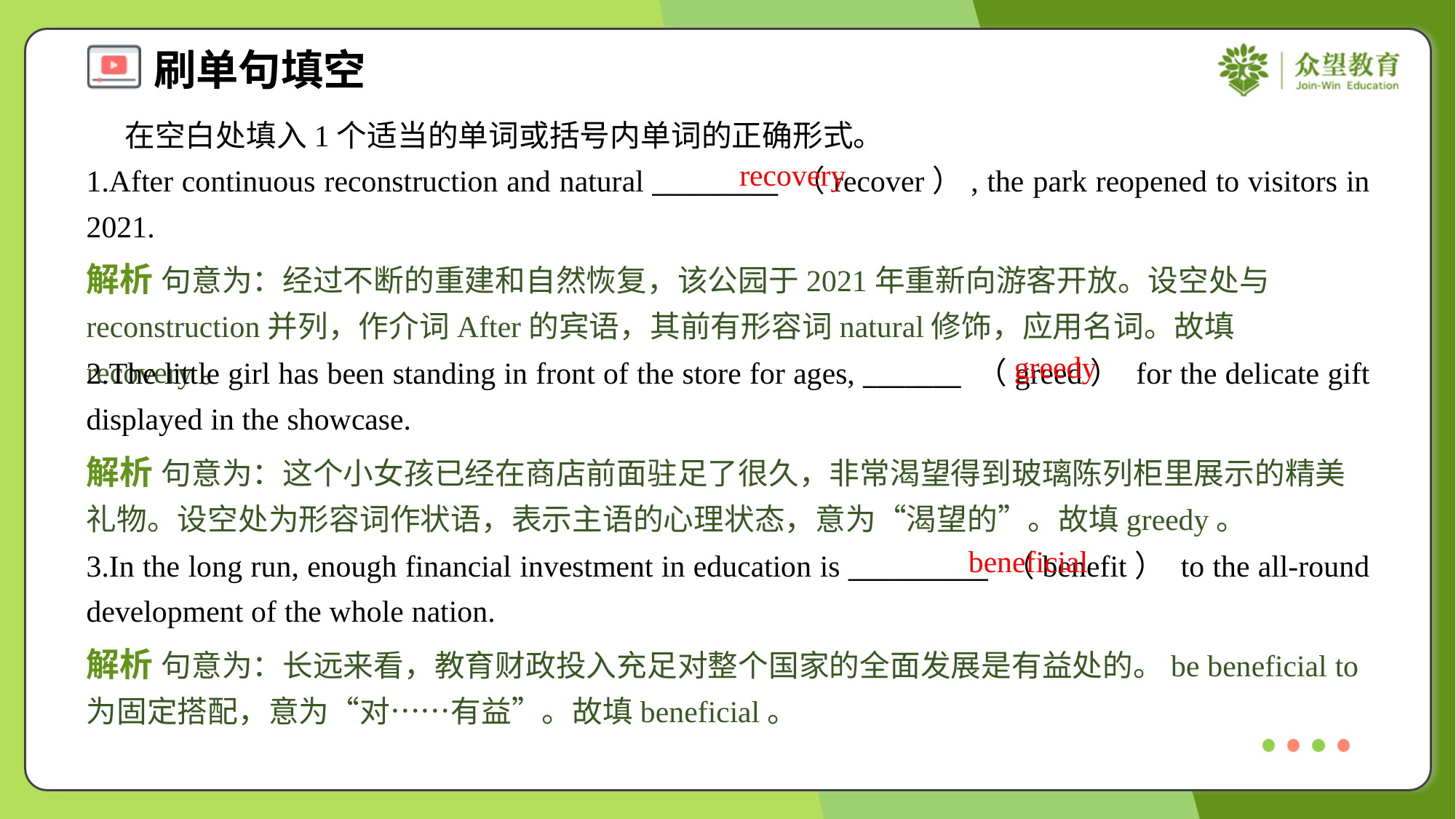

在空白处填入1个适当的单词或括号内单词的正确形式。
1.After continuous reconstruction and natural _________ （recover）, the park reopened to visitors in 2021.
recovery
解析 句意为：经过不断的重建和自然恢复，该公园于2021年重新向游客开放。设空处与reconstruction并列，作介词After的宾语，其前有形容词natural修饰，应用名词。故填recovery。
greedy
2.The little girl has been standing in front of the store for ages, _______ （greed） for the delicate gift displayed in the showcase.
解析 句意为：这个小女孩已经在商店前面驻足了很久，非常渴望得到玻璃陈列柜里展示的精美礼物。设空处为形容词作状语，表示主语的心理状态，意为“渴望的”。故填greedy。
beneficial
3.In the long run, enough financial investment in education is __________ （benefit） to the all-round development of the whole nation.
解析 句意为：长远来看，教育财政投入充足对整个国家的全面发展是有益处的。be beneficial to为固定搭配，意为“对……有益”。故填beneficial。